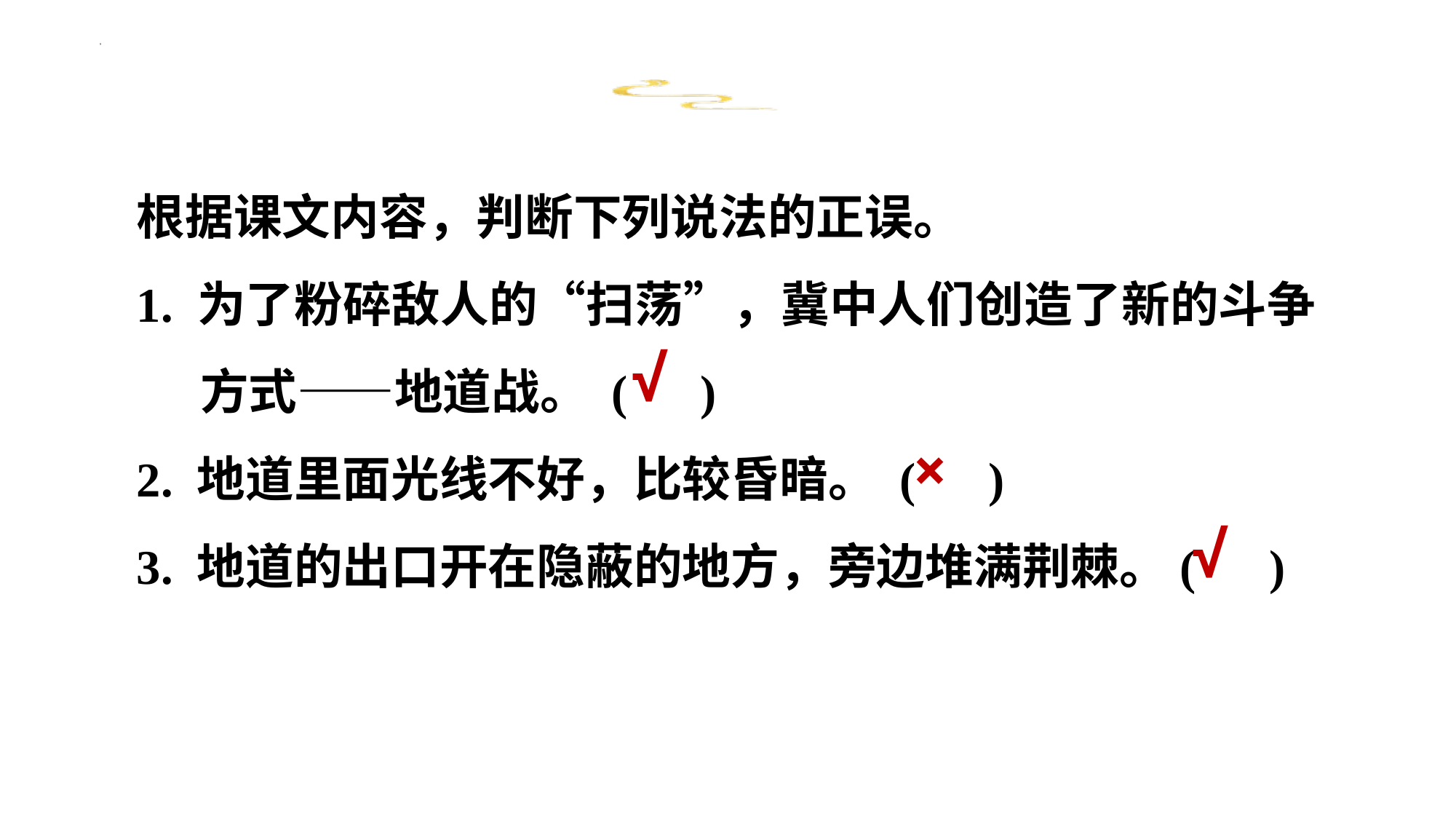

根据课文内容，判断下列说法的正误。
1. 为了粉碎敌人的“扫荡”，冀中人们创造了新的斗争方式——地道战。 (      )
2. 地道里面光线不好，比较昏暗。 (      )
3. 地道的出口开在隐蔽的地方，旁边堆满荆棘。(      )
√
×
√